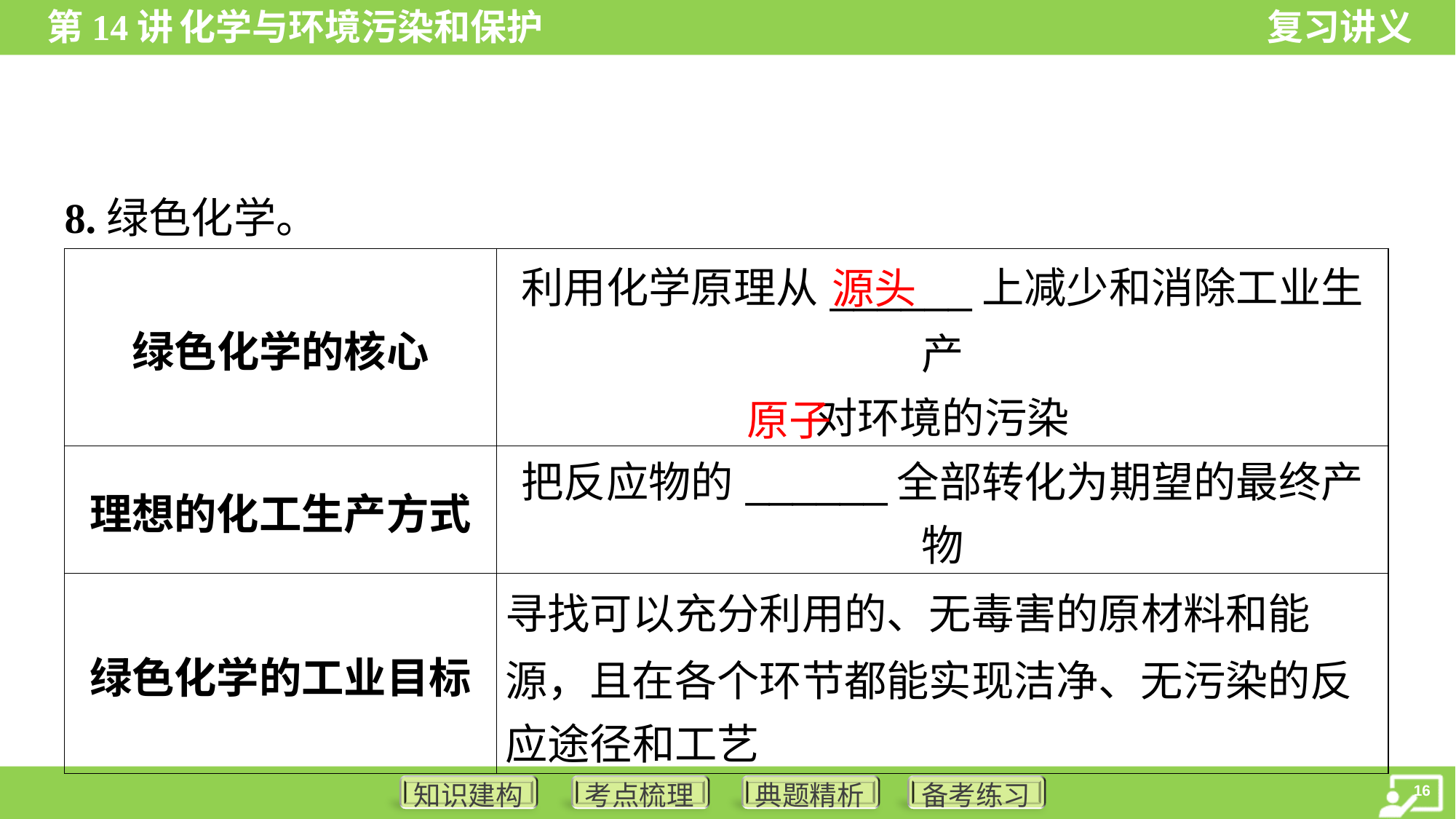

8.绿色化学。
| 绿色化学的核心 | 利用化学原理从\_\_\_\_\_\_上减少和消除工业生产 对环境的污染 |
| --- | --- |
| 理想的化工生产方式 | 把反应物的\_\_\_\_\_\_全部转化为期望的最终产物 |
| 绿色化学的工业目标 | 寻找可以充分利用的、无毒害的原材料和能 源，且在各个环节都能实现洁净、无污染的反 应途径和工艺 |
源头
原子